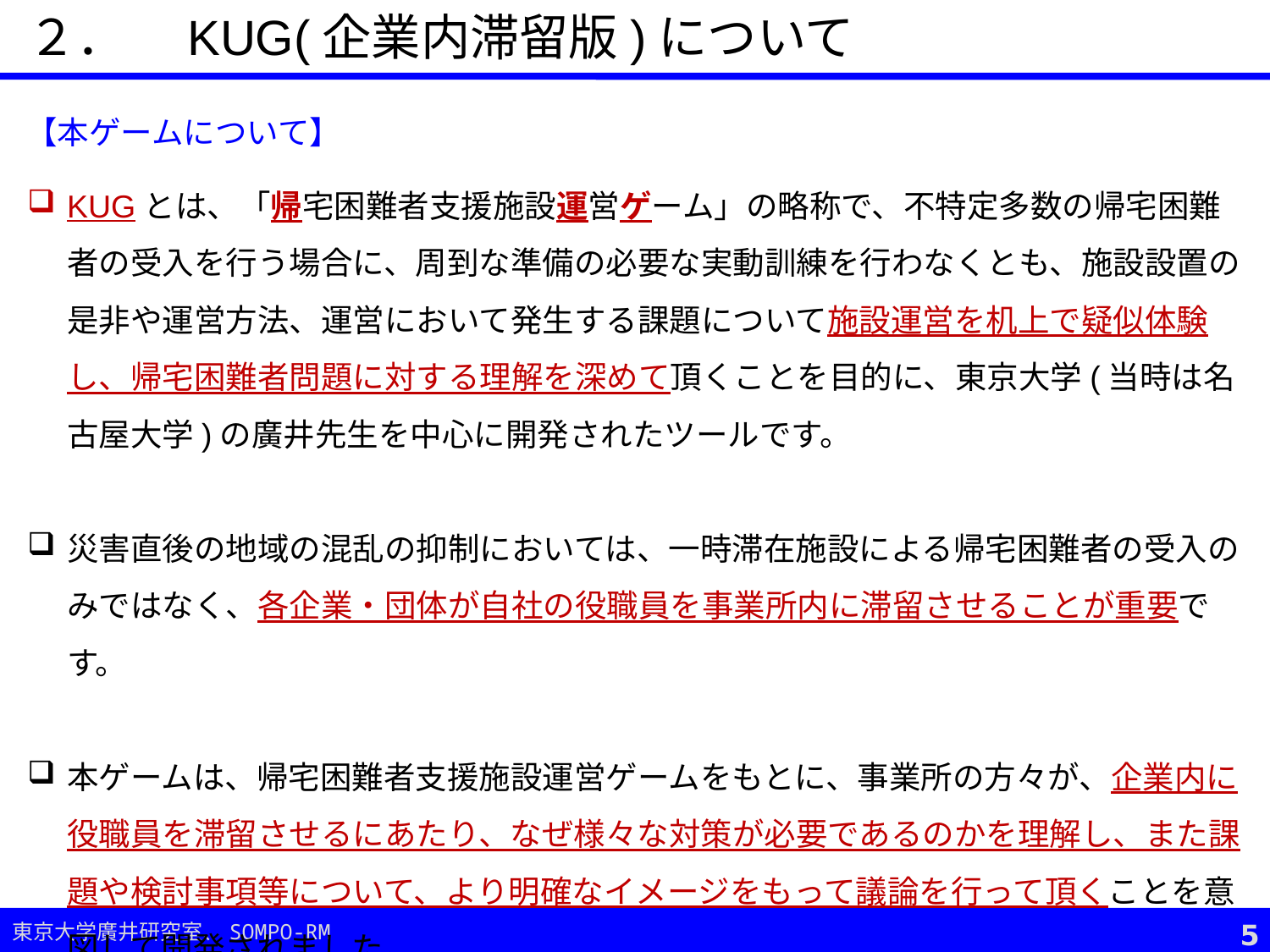

２．　KUG(企業内滞留版)について
【本ゲームについて】
KUGとは、「帰宅困難者支援施設運営ゲーム」の略称で、不特定多数の帰宅困難者の受入を行う場合に、周到な準備の必要な実動訓練を行わなくとも、施設設置の是非や運営方法、運営において発生する課題について施設運営を机上で疑似体験し、帰宅困難者問題に対する理解を深めて頂くことを目的に、東京大学(当時は名古屋大学)の廣井先生を中心に開発されたツールです。

災害直後の地域の混乱の抑制においては、一時滞在施設による帰宅困難者の受入のみではなく、各企業・団体が自社の役職員を事業所内に滞留させることが重要です。

本ゲームは、帰宅困難者支援施設運営ゲームをもとに、事業所の方々が、企業内に役職員を滞留させるにあたり、なぜ様々な対策が必要であるのかを理解し、また課題や検討事項等について、より明確なイメージをもって議論を行って頂くことを意図して開発されました。
5